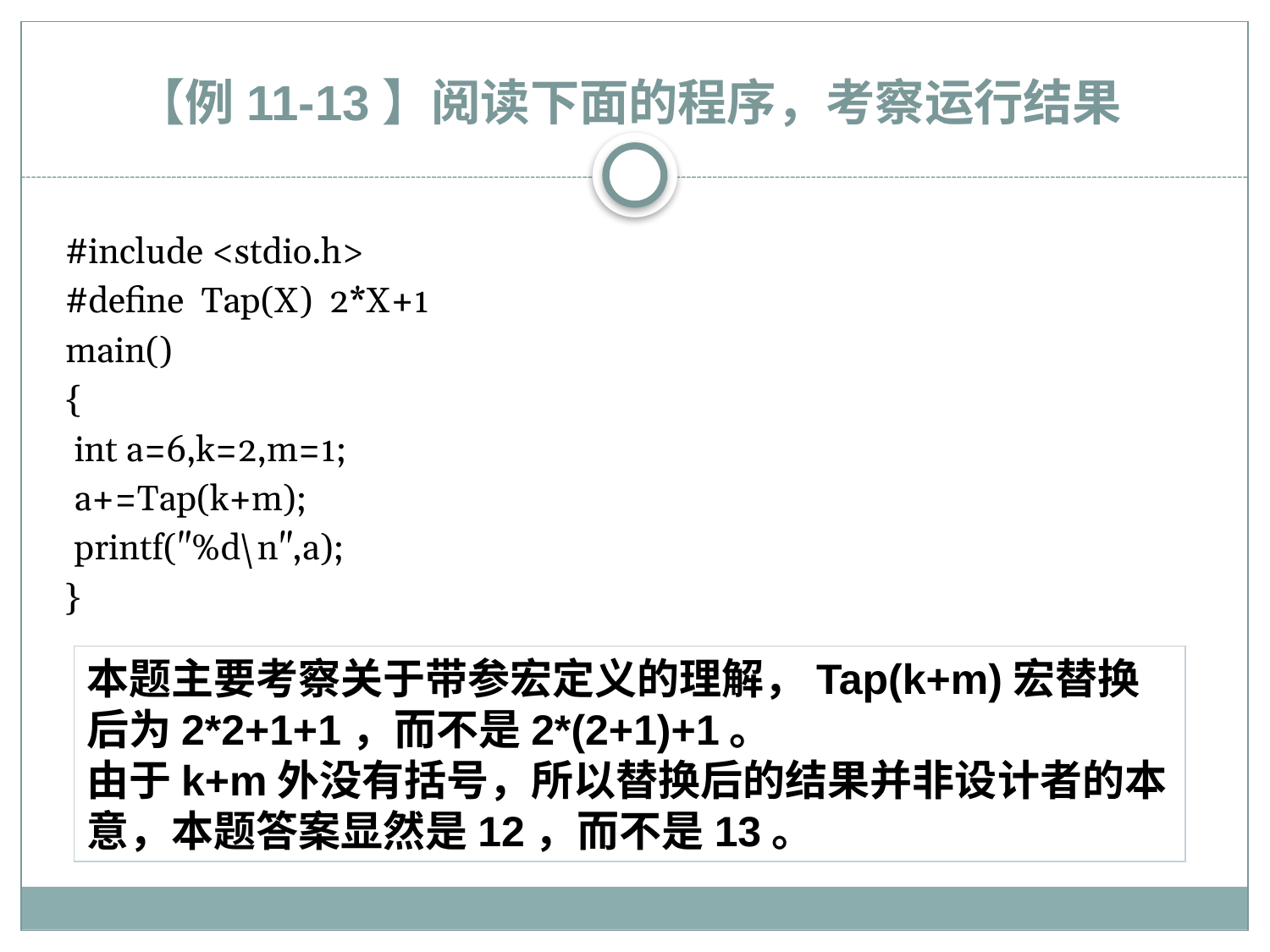

# 【例11-13】阅读下面的程序，考察运行结果
#include <stdio.h>
#define  Tap(X)  2*X+1
main()
{
 int a=6,k=2,m=1;
 a+=Tap(k+m);
 printf("%d\n",a);
}

本题主要考察关于带参宏定义的理解，Tap(k+m)宏替换后为2*2+1+1，而不是2*(2+1)+1。
由于k+m外没有括号，所以替换后的结果并非设计者的本意，本题答案显然是12，而不是13。